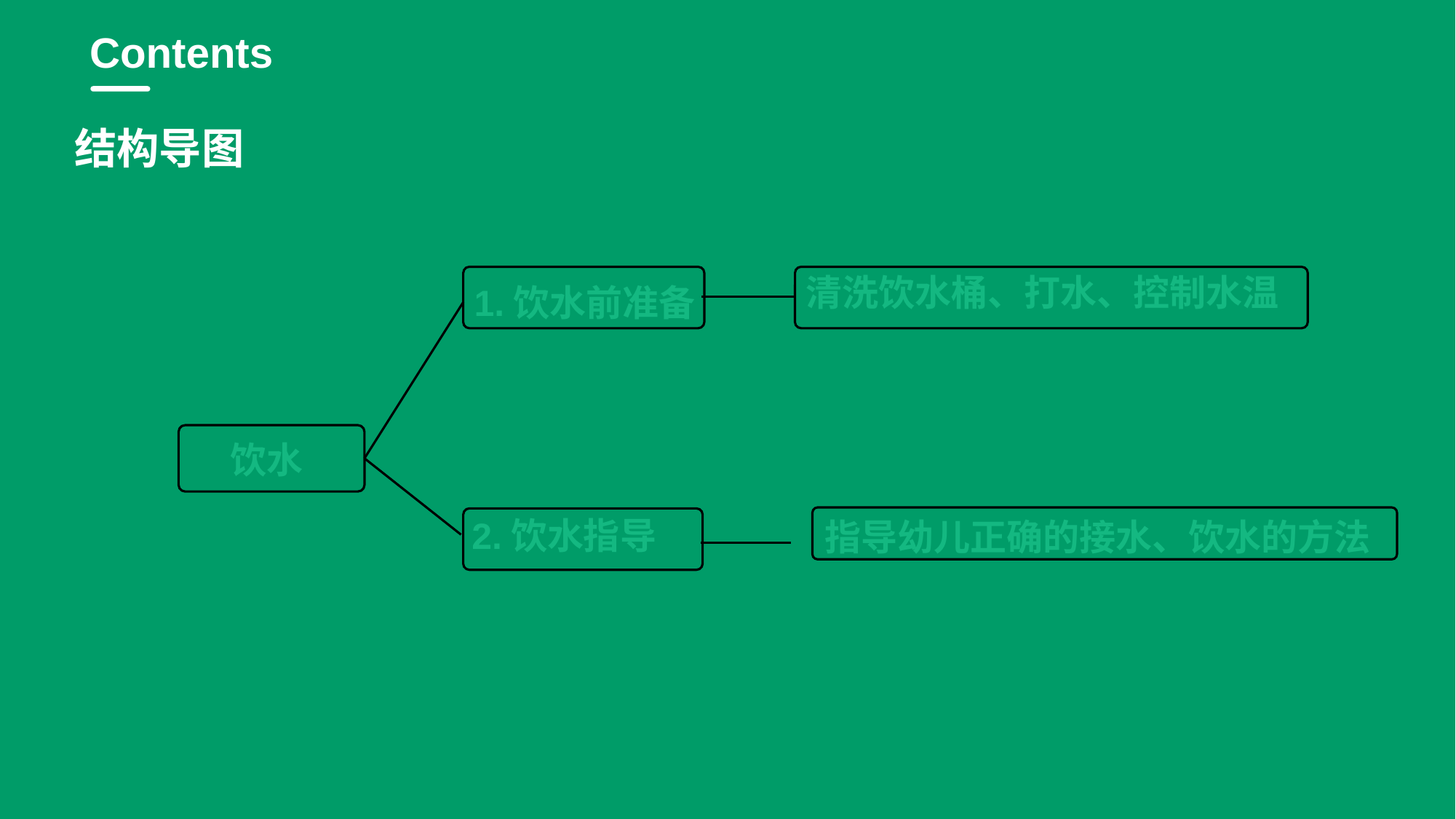

行业PPT模板http://www.1ppt.com/hangye/

Contents

结构导图
清洗饮水桶、打水、控制水温

1.饮水前准备

饮水
2.饮水指导

指导幼儿正确的接水、饮水的方法